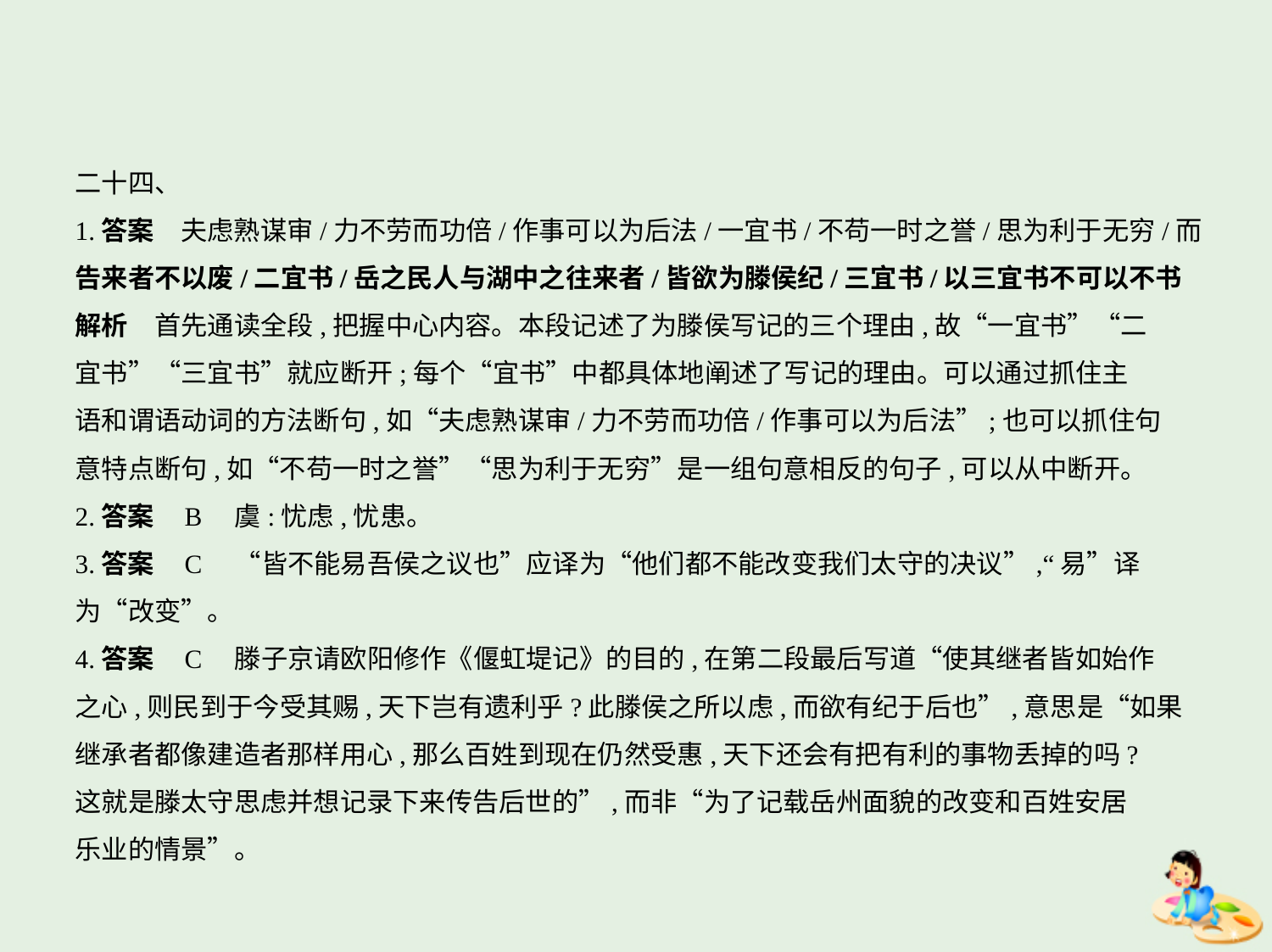

二十四、
1.答案　夫虑熟谋审/力不劳而功倍/作事可以为后法/一宜书/不苟一时之誉/思为利于无穷/而
告来者不以废/二宜书/岳之民人与湖中之往来者/皆欲为滕侯纪/三宜书/以三宜书不可以不书
解析　首先通读全段,把握中心内容。本段记述了为滕侯写记的三个理由,故“一宜书”“二
宜书”“三宜书”就应断开;每个“宜书”中都具体地阐述了写记的理由。可以通过抓住主
语和谓语动词的方法断句,如“夫虑熟谋审/力不劳而功倍/作事可以为后法”;也可以抓住句
意特点断句,如“不苟一时之誉”“思为利于无穷”是一组句意相反的句子,可以从中断开。
2.答案    B　虞:忧虑,忧患。
3.答案    C　“皆不能易吾侯之议也”应译为“他们都不能改变我们太守的决议”,“易”译
为“改变”。
4.答案    C　滕子京请欧阳修作《偃虹堤记》的目的,在第二段最后写道“使其继者皆如始作
之心,则民到于今受其赐,天下岂有遗利乎?此滕侯之所以虑,而欲有纪于后也”,意思是“如果
继承者都像建造者那样用心,那么百姓到现在仍然受惠,天下还会有把有利的事物丢掉的吗?
这就是滕太守思虑并想记录下来传告后世的”,而非“为了记载岳州面貌的改变和百姓安居
乐业的情景”。